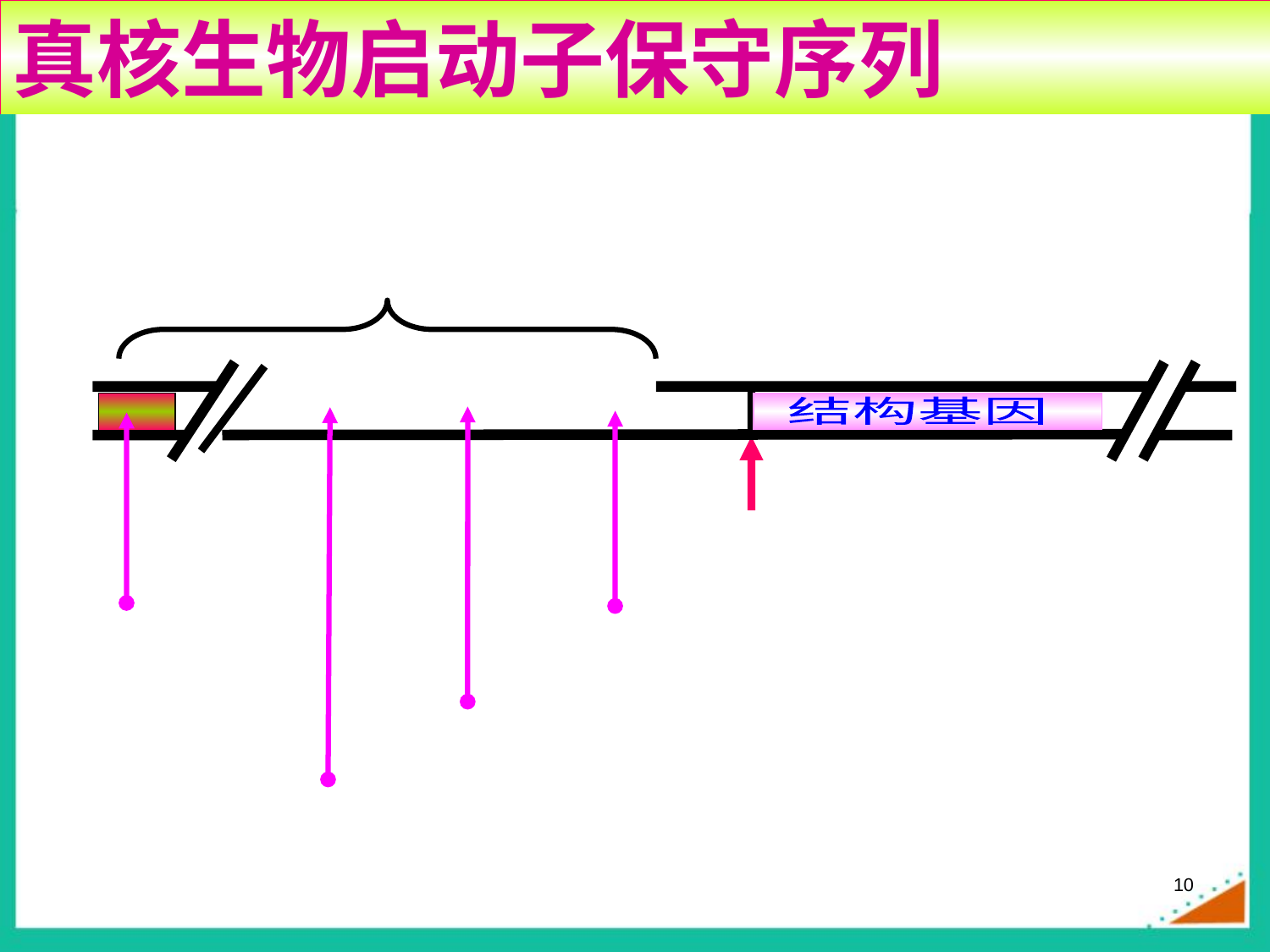

真核生物启动子保守序列

顺式作用元件
-GCGC---CAAT---TATA

结构基因

转录起始
TATA盒
增强子
CAAT盒
GC盒
10